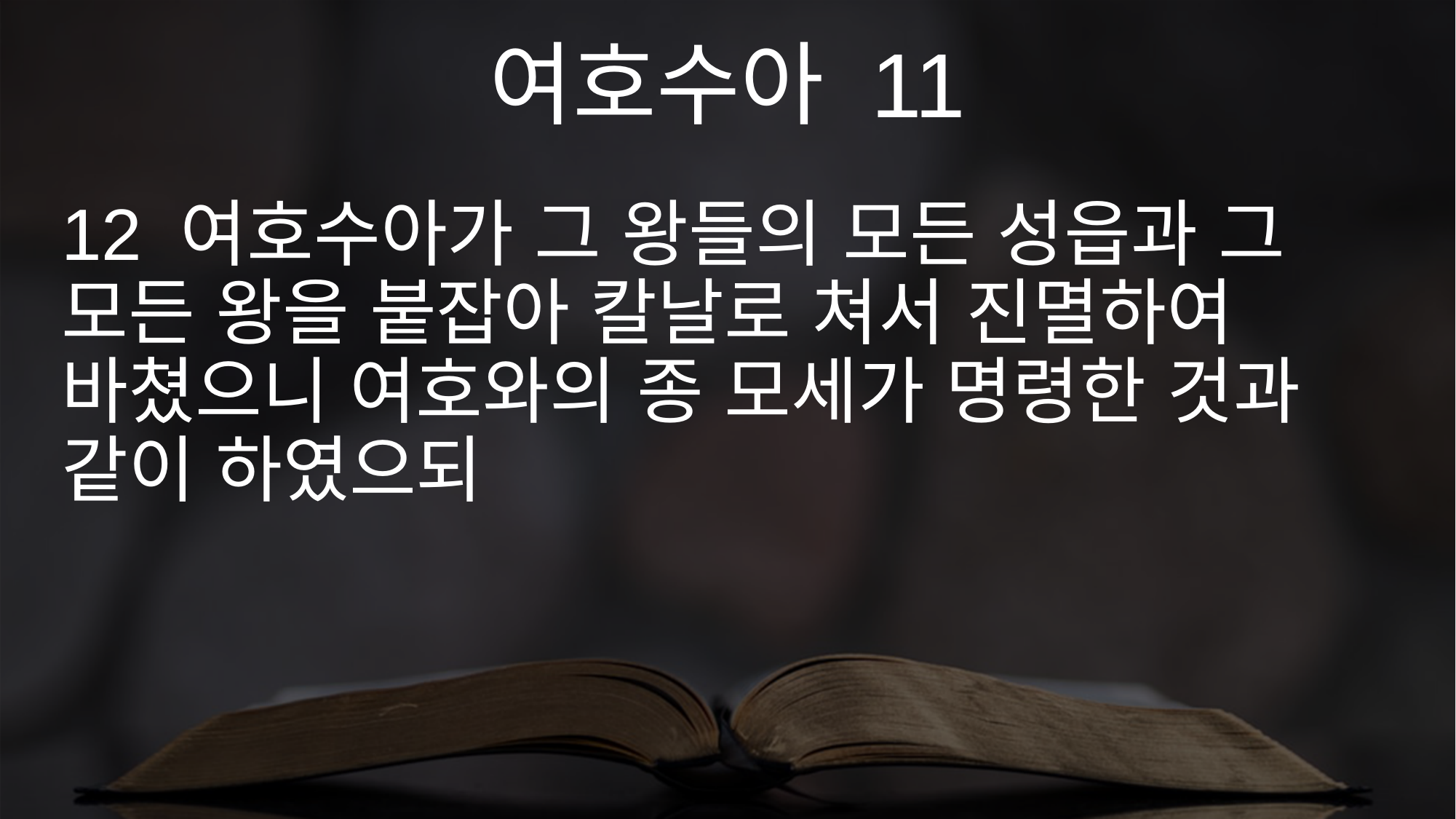

여호수아 11
12 여호수아가 그 왕들의 모든 성읍과 그 모든 왕을 붙잡아 칼날로 쳐서 진멸하여 바쳤으니 여호와의 종 모세가 명령한 것과 같이 하였으되